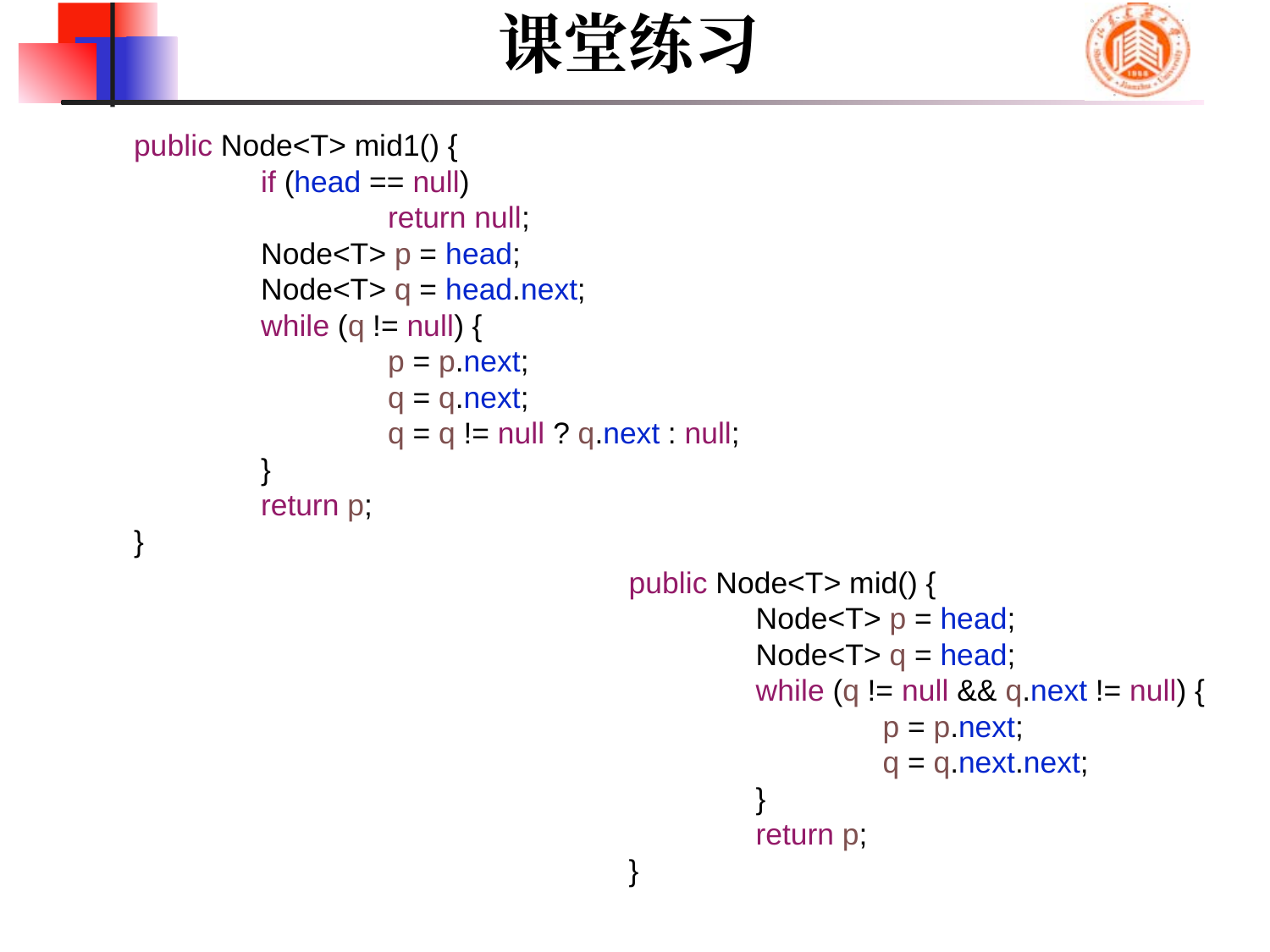

课堂练习
	public Node<T> mid1() {
		if (head == null)
			return null;
		Node<T> p = head;
		Node<T> q = head.next;
		while (q != null) {
			p = p.next;
			q = q.next;
			q = q != null ? q.next : null;
		}
		return p;
	}
	public Node<T> mid() {
		Node<T> p = head;
		Node<T> q = head;
		while (q != null && q.next != null) {
			p = p.next;
			q = q.next.next;
		}
		return p;
	}